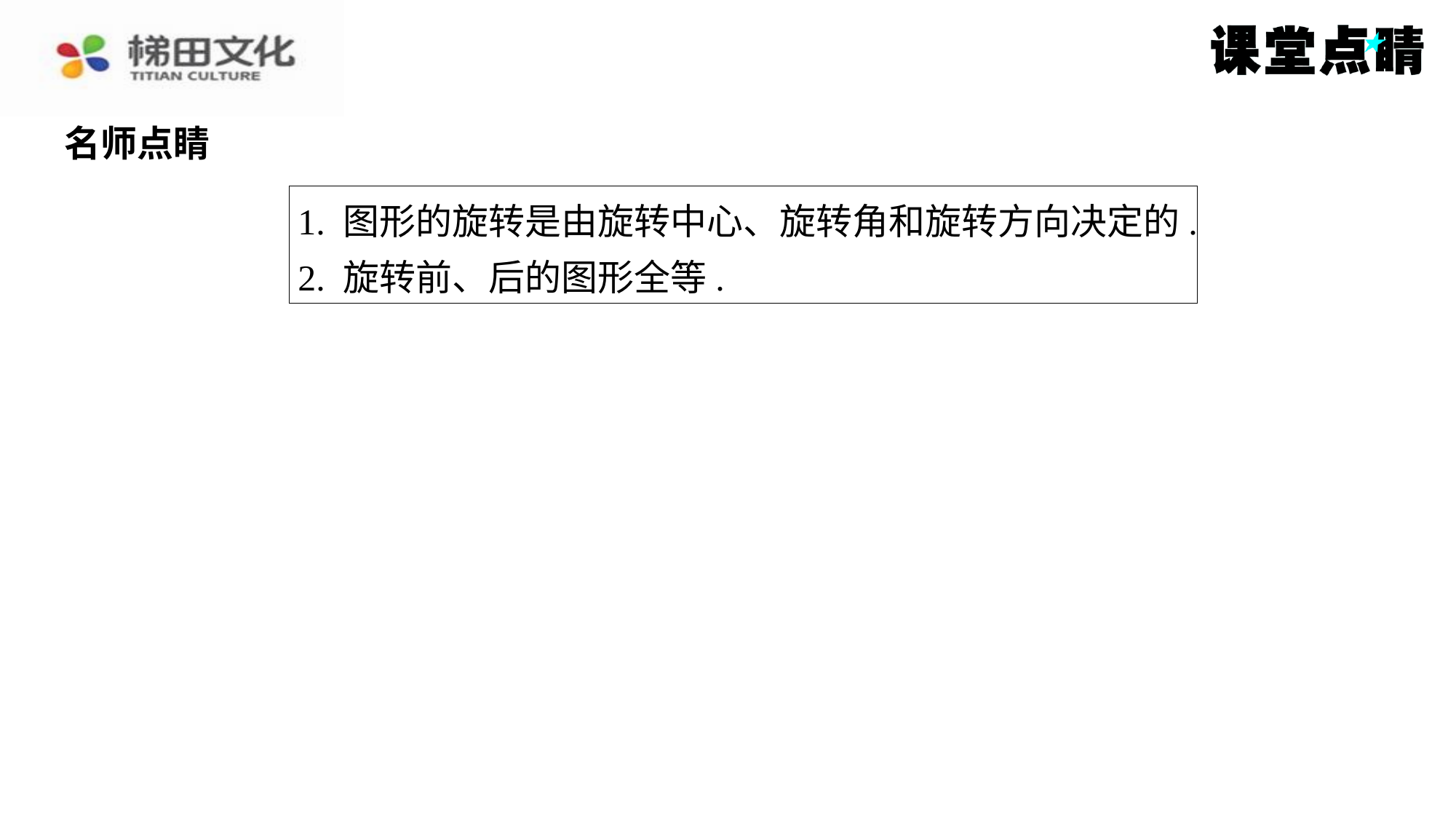

名师点睛
1. 图形的旋转是由旋转中心、旋转角和旋转方向决定的.
2. 旋转前、后的图形全等.